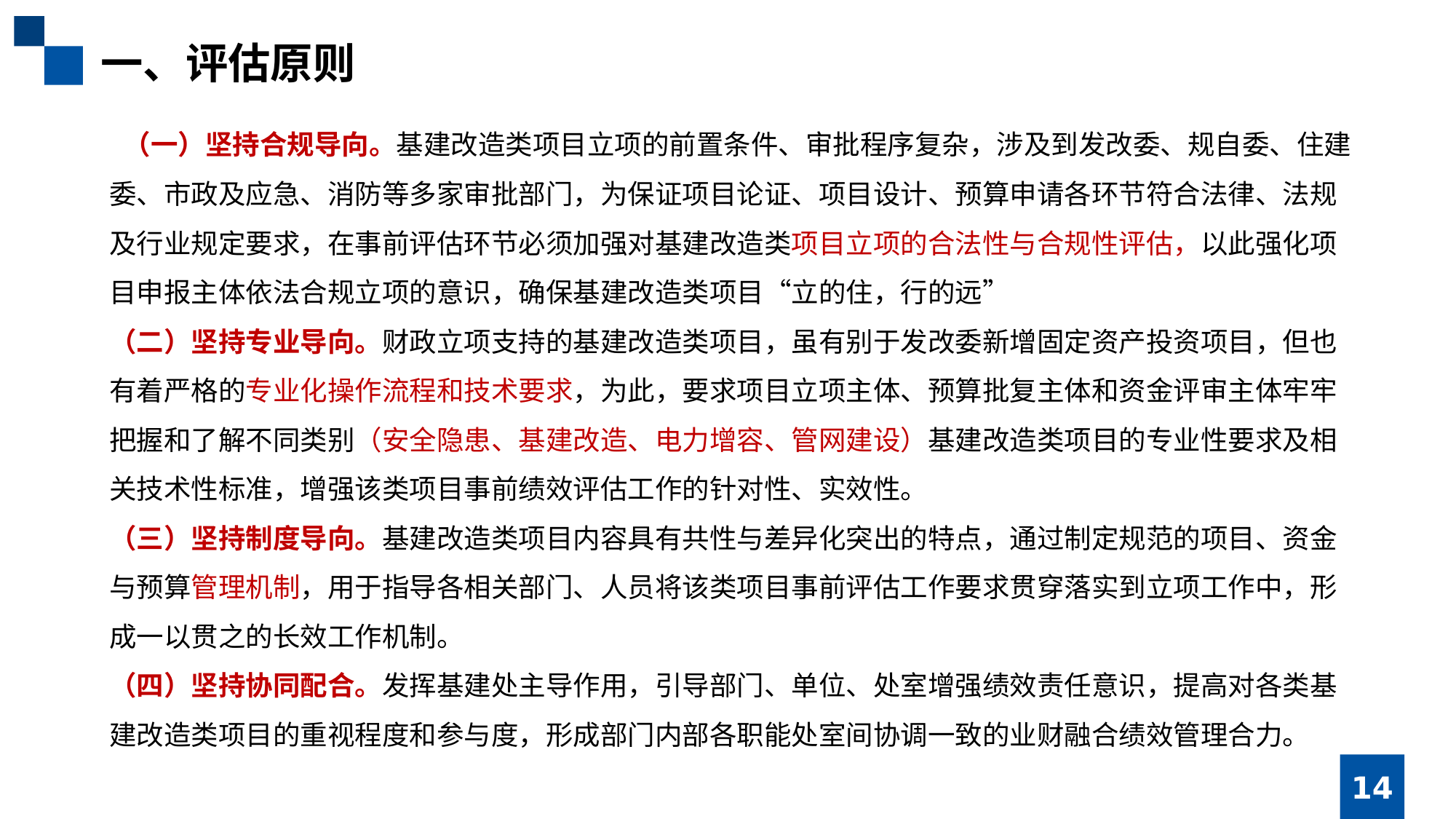

一、评估原则

 （一）坚持合规导向。基建改造类项目立项的前置条件、审批程序复杂，涉及到发改委、规自委、住建委、市政及应急、消防等多家审批部门，为保证项目论证、项目设计、预算申请各环节符合法律、法规及行业规定要求，在事前评估环节必须加强对基建改造类项目立项的合法性与合规性评估，以此强化项目申报主体依法合规立项的意识，确保基建改造类项目“立的住，行的远”
（二）坚持专业导向。财政立项支持的基建改造类项目，虽有别于发改委新增固定资产投资项目，但也有着严格的专业化操作流程和技术要求，为此，要求项目立项主体、预算批复主体和资金评审主体牢牢把握和了解不同类别（安全隐患、基建改造、电力增容、管网建设）基建改造类项目的专业性要求及相关技术性标准，增强该类项目事前绩效评估工作的针对性、实效性。
（三）坚持制度导向。基建改造类项目内容具有共性与差异化突出的特点，通过制定规范的项目、资金与预算管理机制，用于指导各相关部门、人员将该类项目事前评估工作要求贯穿落实到立项工作中，形成一以贯之的长效工作机制。
（四）坚持协同配合。发挥基建处主导作用，引导部门、单位、处室增强绩效责任意识，提高对各类基建改造类项目的重视程度和参与度，形成部门内部各职能处室间协调一致的业财融合绩效管理合力。

14